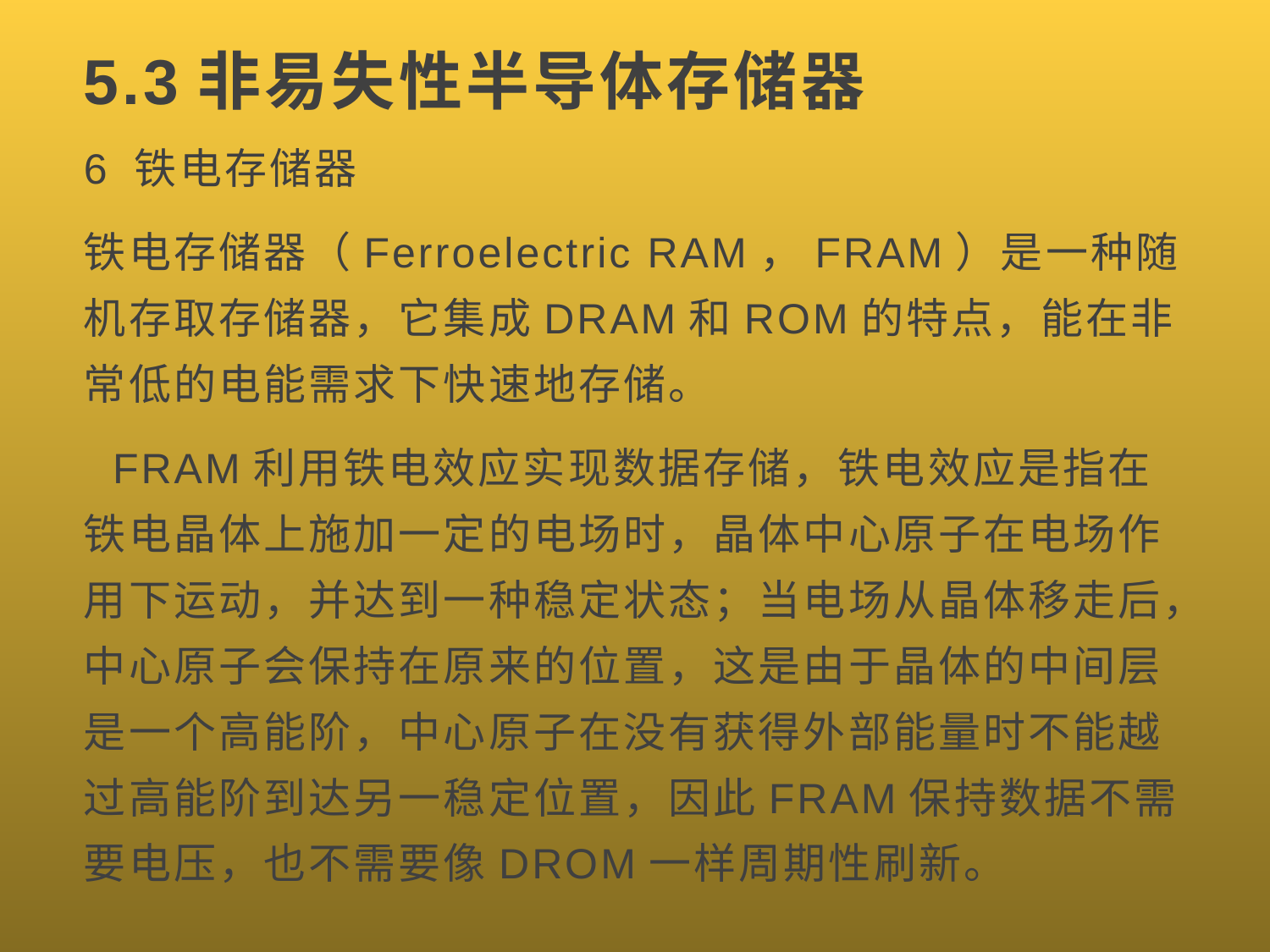

# 5.3非易失性半导体存储器
6 铁电存储器
铁电存储器（Ferroelectric RAM，FRAM）是一种随机存取存储器，它集成DRAM和ROM的特点，能在非常低的电能需求下快速地存储。
  FRAM利用铁电效应实现数据存储，铁电效应是指在铁电晶体上施加一定的电场时，晶体中心原子在电场作用下运动，并达到一种稳定状态；当电场从晶体移走后，中心原子会保持在原来的位置，这是由于晶体的中间层是一个高能阶，中心原子在没有获得外部能量时不能越过高能阶到达另一稳定位置，因此FRAM保持数据不需要电压，也不需要像DROM一样周期性刷新。